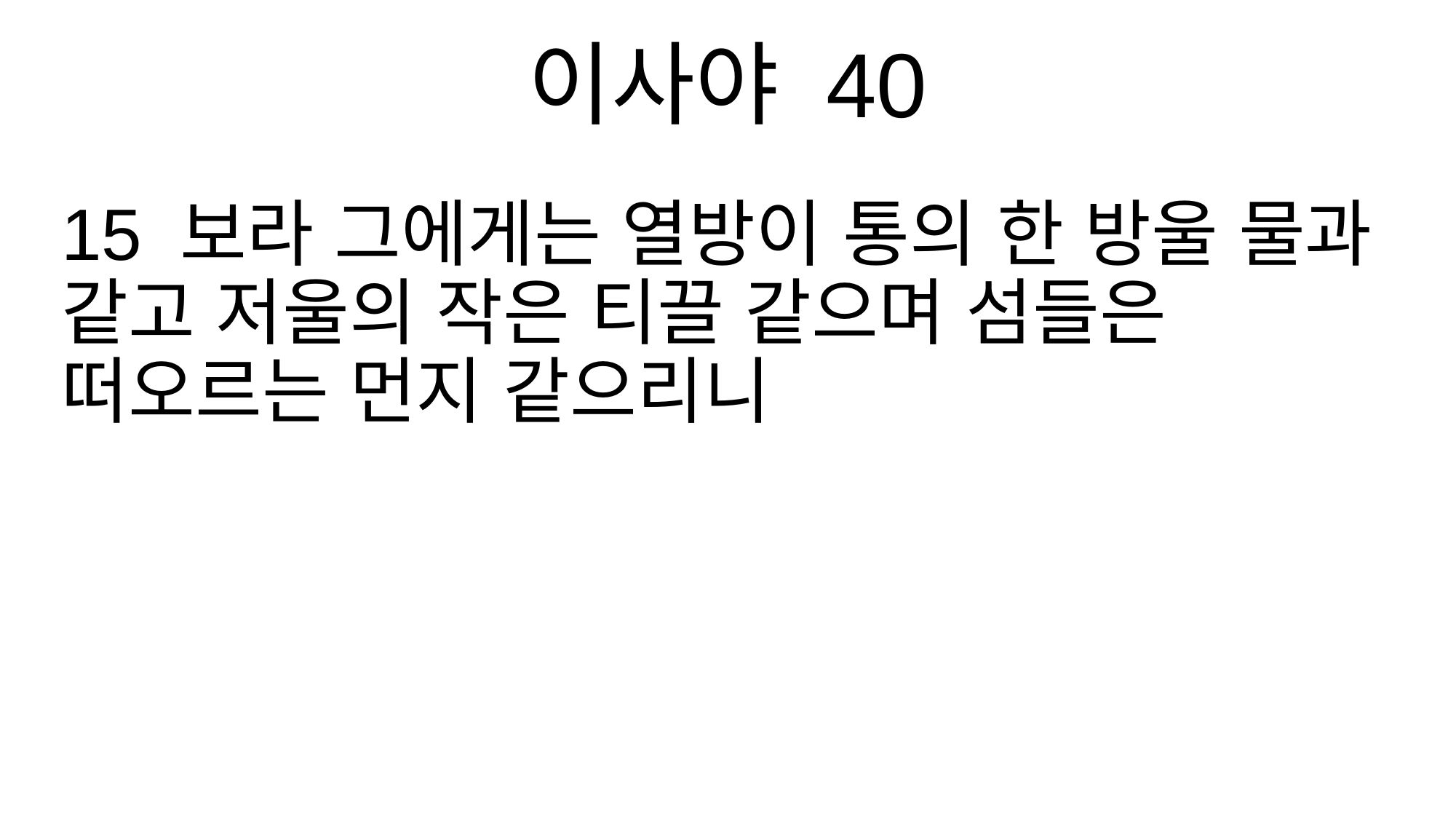

이사야 40
15 보라 그에게는 열방이 통의 한 방울 물과 같고 저울의 작은 티끌 같으며 섬들은 떠오르는 먼지 같으리니